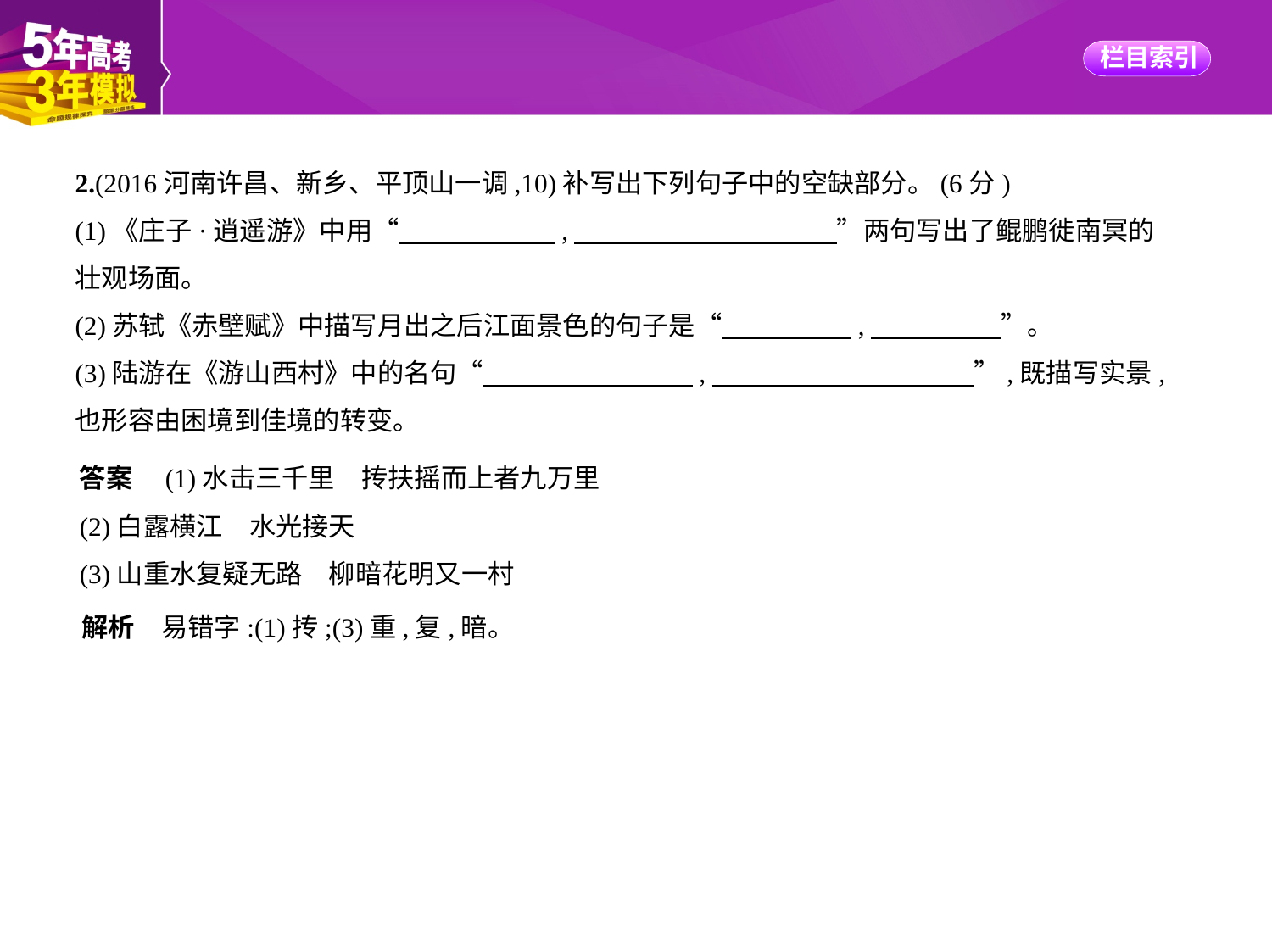

2.(2016河南许昌、新乡、平顶山一调,10)补写出下列句子中的空缺部分。(6分)
(1)《庄子·逍遥游》中用“　　　　　    ,　　　　　　　　　    ”两句写出了鲲鹏徙南冥的
壮观场面。
(2)苏轼《赤壁赋》中描写月出之后江面景色的句子是“　　　　    ,　　　　    ”。
(3)陆游在《游山西村》中的名句“　　　　　　　    ,　　　　　　　　　    ”,既描写实景,
也形容由困境到佳境的转变。
答案　(1)水击三千里　抟扶摇而上者九万里
(2)白露横江　水光接天
(3)山重水复疑无路　柳暗花明又一村
解析　易错字:(1)抟;(3)重,复,暗。